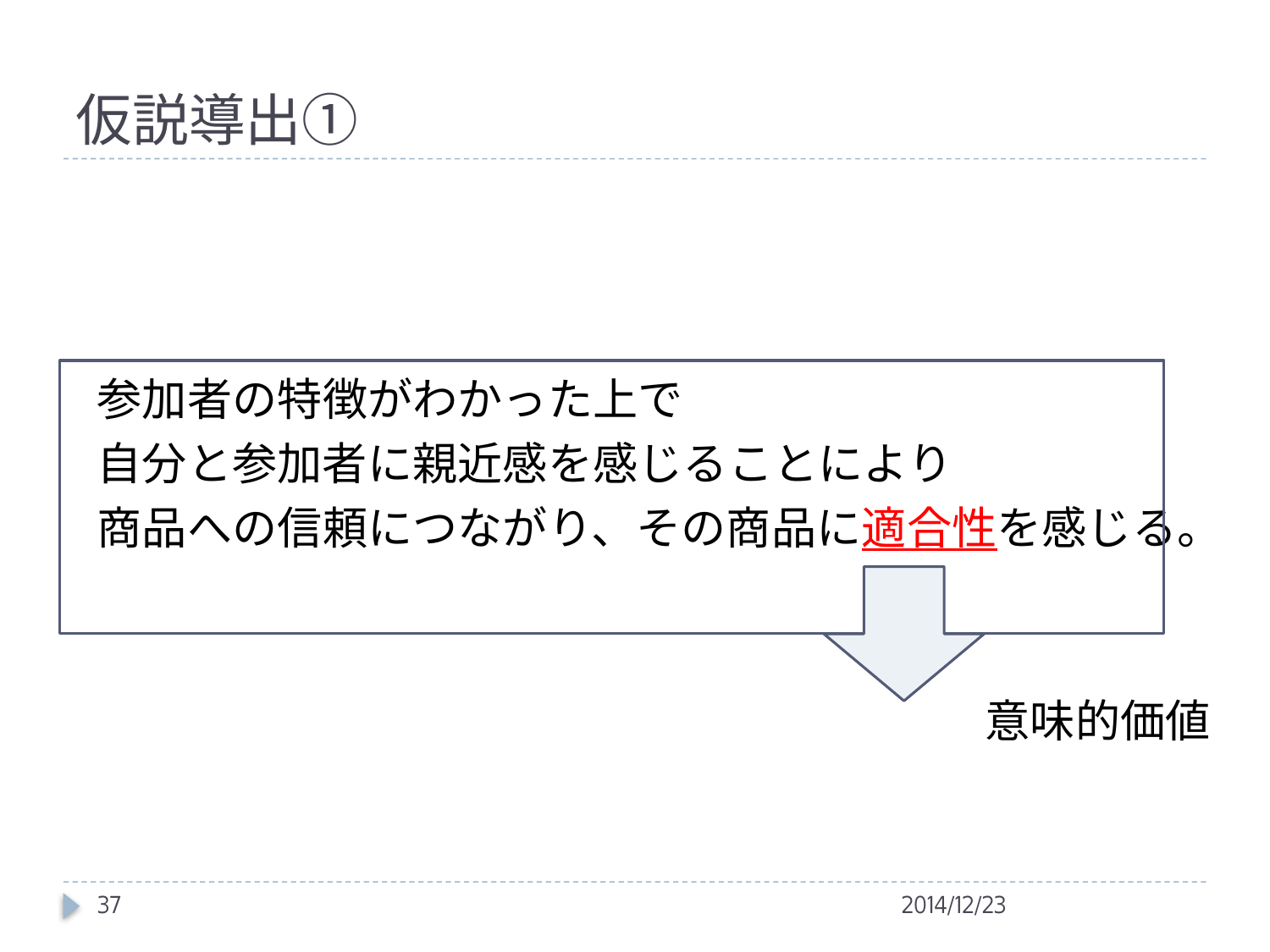

# 仮説導出①

参加者の特徴がわかった上で
自分と参加者に親近感を感じることにより
商品への信頼につながり、その商品に適合性を感じる。

　　　　　　　　　　　　　　　　            　意味的価値

37
2014/12/23